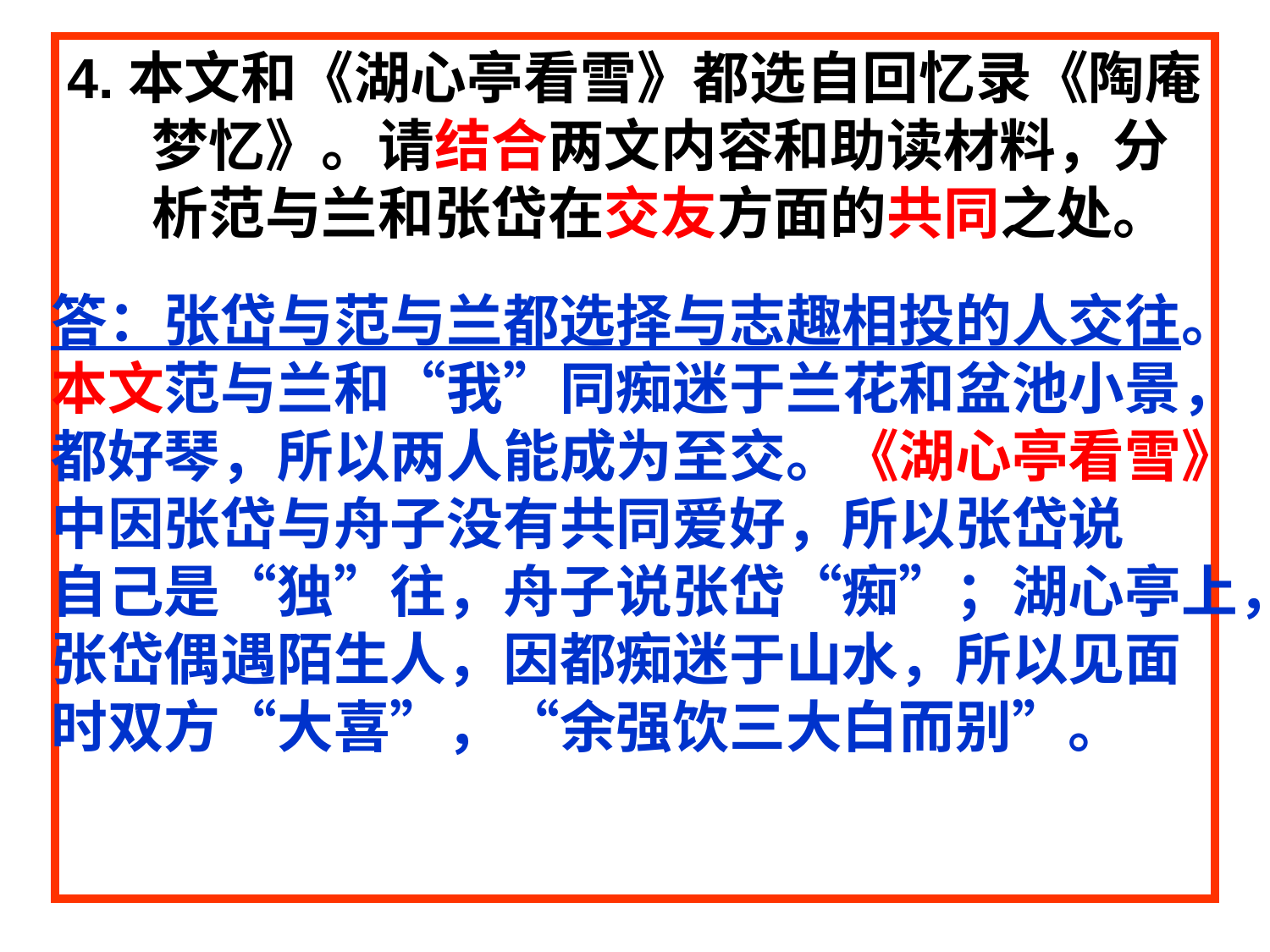

4.本文和《湖心亭看雪》都选自回忆录《陶庵梦忆》。请结合两文内容和助读材料，分析范与兰和张岱在交友方面的共同之处。
答：张岱与范与兰都选择与志趣相投的人交往。
本文范与兰和“我”同痴迷于兰花和盆池小景，
都好琴，所以两人能成为至交。《湖心亭看雪》
中因张岱与舟子没有共同爱好，所以张岱说
自己是“独”往，舟子说张岱“痴”；湖心亭上，
张岱偶遇陌生人，因都痴迷于山水，所以见面
时双方“大喜”，“余强饮三大白而别”。